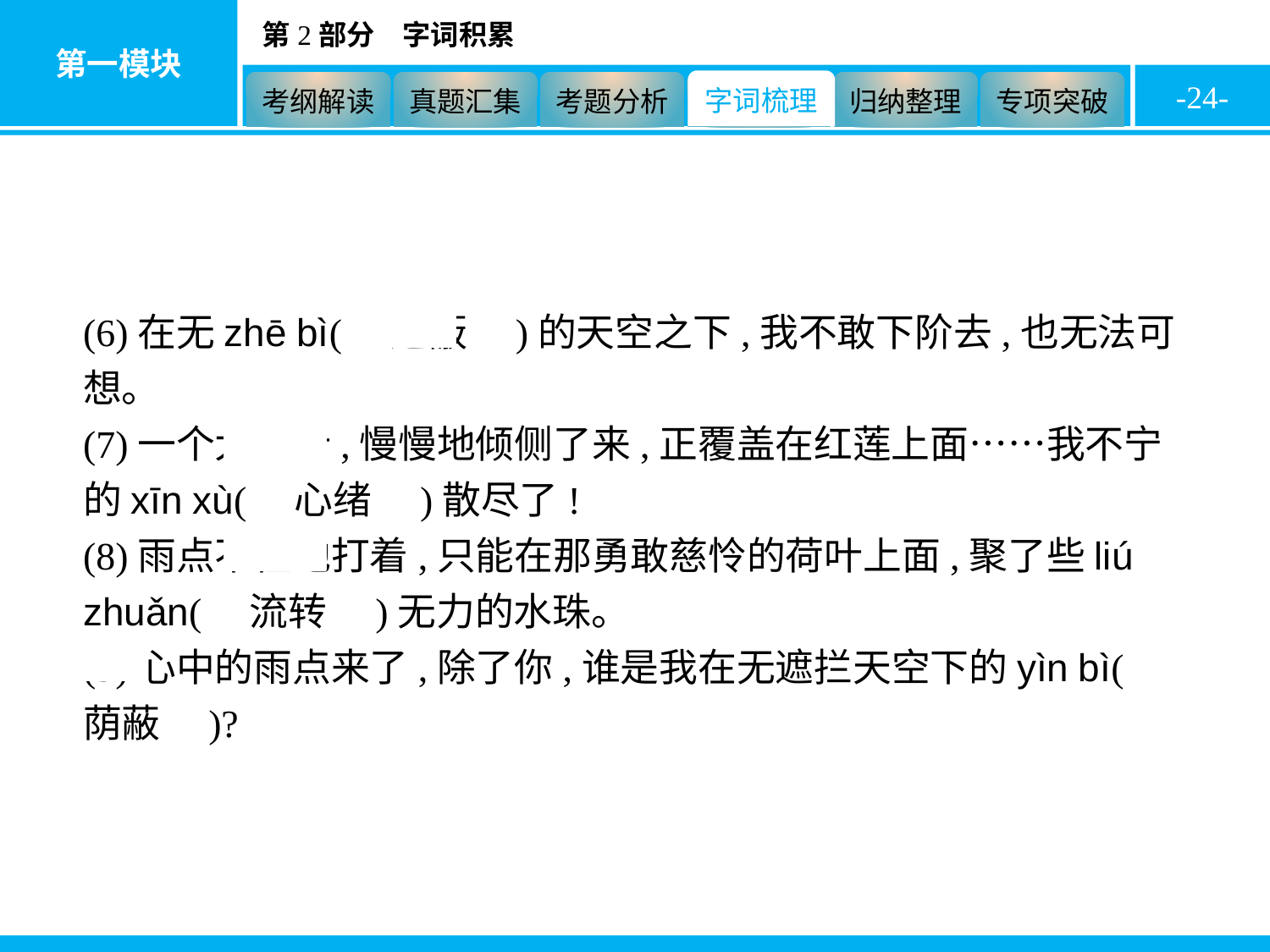

-24-
(6)在无zhē bì(　遮蔽　)的天空之下,我不敢下阶去,也无法可想。
(7)一个大荷叶,慢慢地倾侧了来,正覆盖在红莲上面……我不宁的xīn xù(　心绪　)散尽了!
(8)雨点不住地打着,只能在那勇敢慈怜的荷叶上面,聚了些liú zhuǎn(　流转　)无力的水珠。
(9)心中的雨点来了,除了你,谁是我在无遮拦天空下的yìn bì(　荫蔽　)?